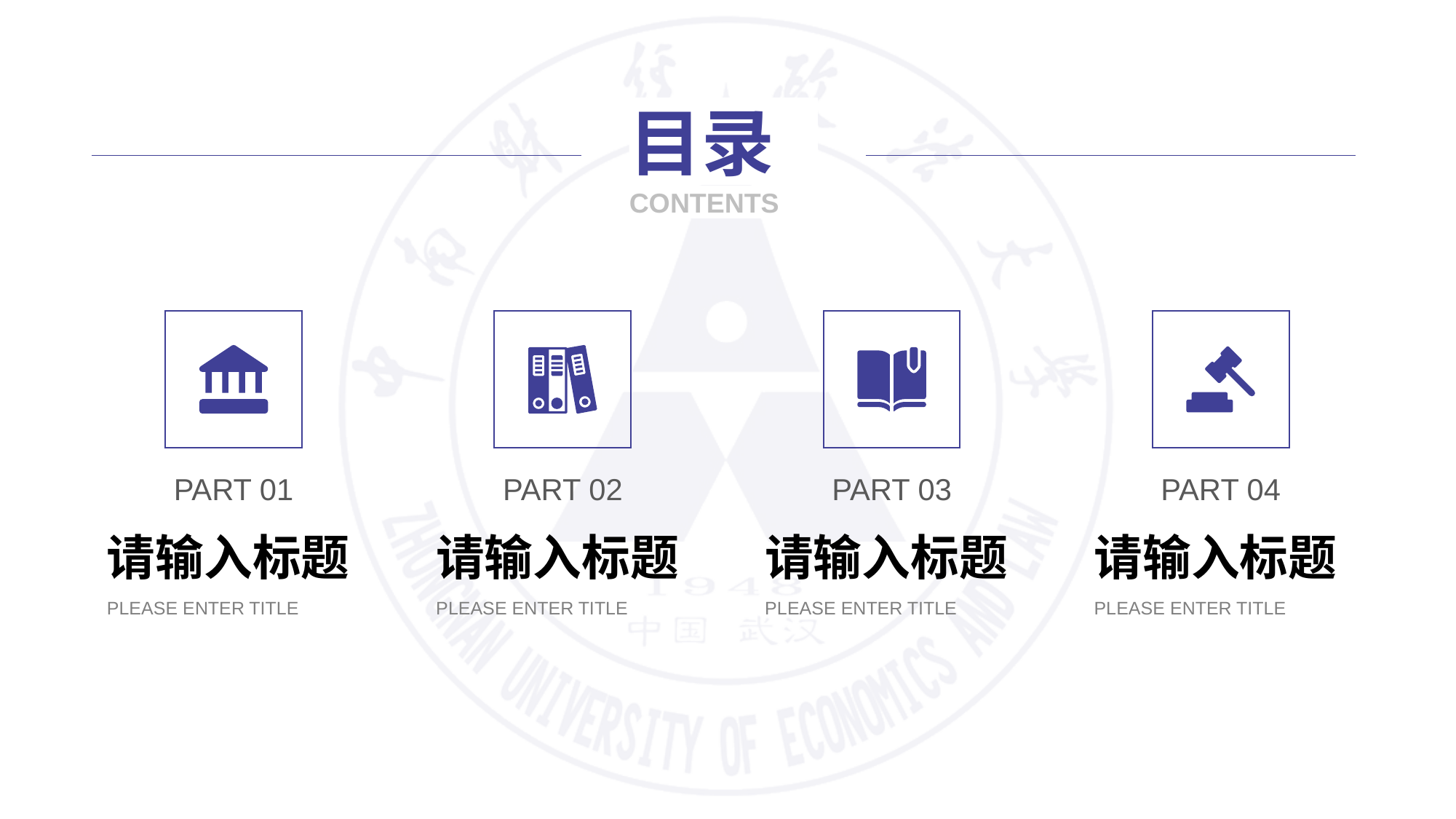

目录
CONTENTS

PART 01
请输入标题
PLEASE ENTER TITLE

PART 02
请输入标题
PLEASE ENTER TITLE

PART 03
请输入标题
PLEASE ENTER TITLE

PART 04
请输入标题
PLEASE ENTER TITLE
合作QQ： 243001978